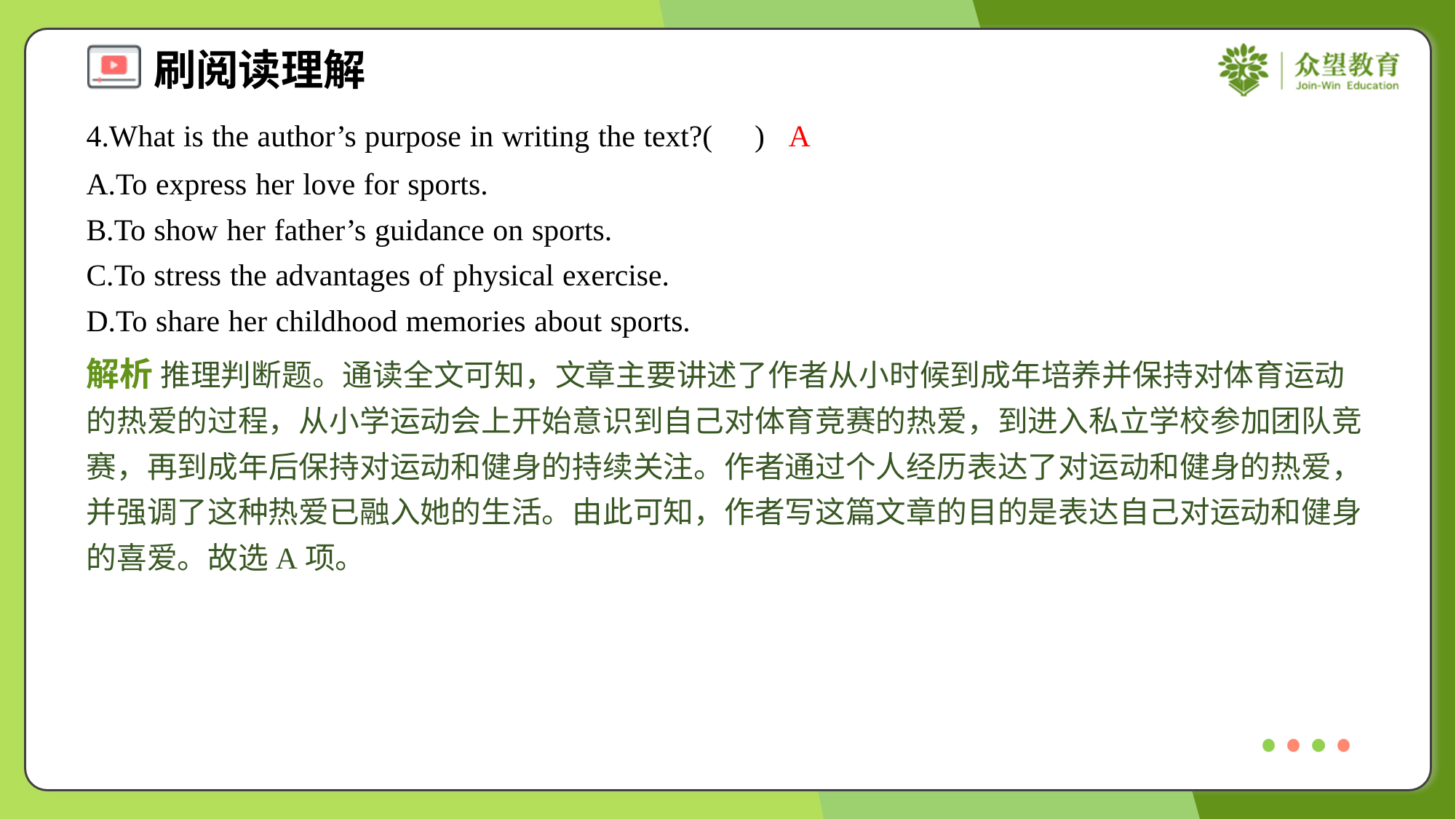

4.What is the author’s purpose in writing the text?(     )
A
A.To express her love for sports.
B.To show her father’s guidance on sports.
C.To stress the advantages of physical exercise.
D.To share her childhood memories about sports.
解析 推理判断题。通读全文可知，文章主要讲述了作者从小时候到成年培养并保持对体育运动的热爱的过程，从小学运动会上开始意识到自己对体育竞赛的热爱，到进入私立学校参加团队竞赛，再到成年后保持对运动和健身的持续关注。作者通过个人经历表达了对运动和健身的热爱，并强调了这种热爱已融入她的生活。由此可知，作者写这篇文章的目的是表达自己对运动和健身的喜爱。故选A项。